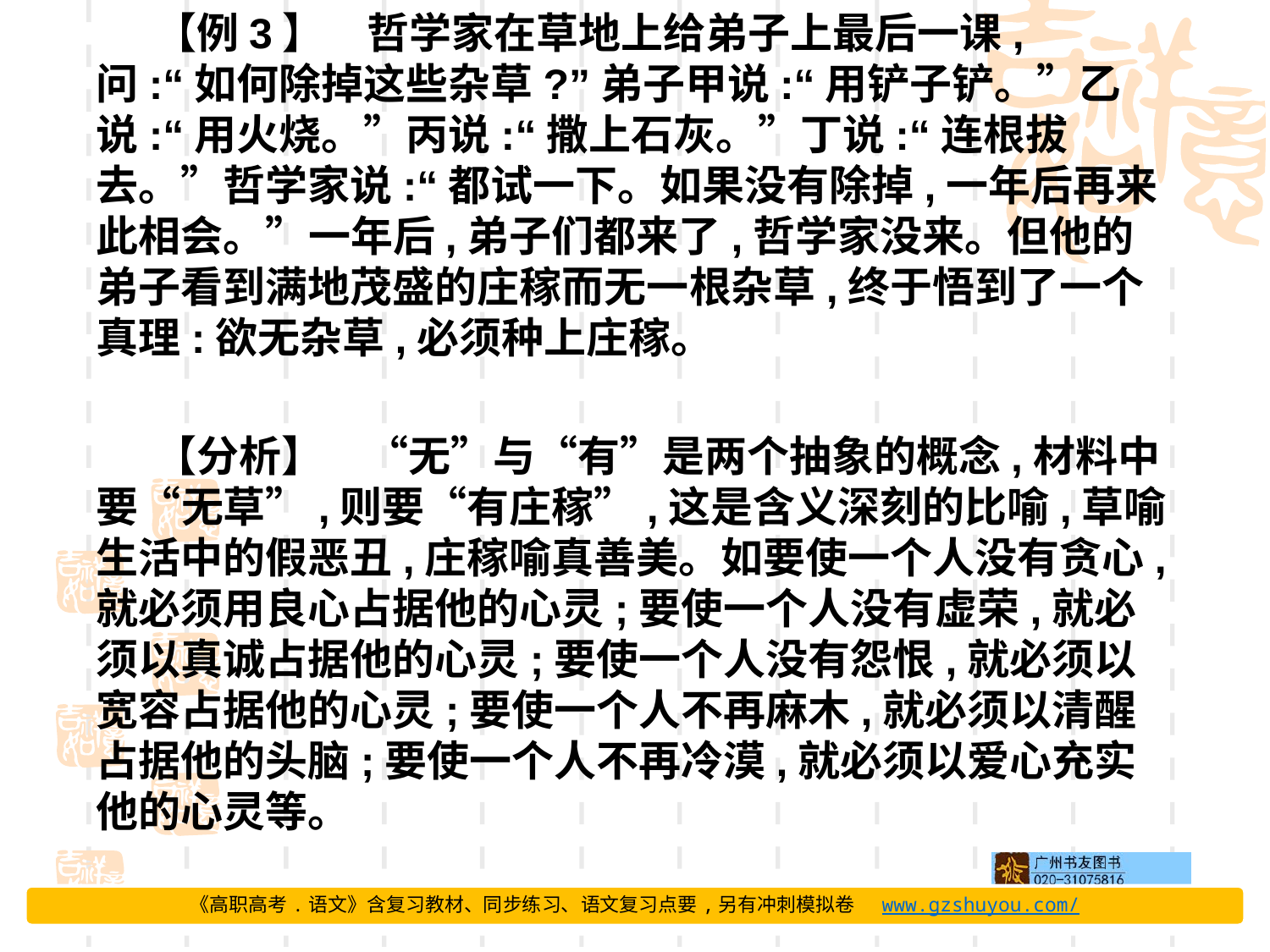

【例3】　哲学家在草地上给弟子上最后一课,问:“如何除掉这些杂草?”弟子甲说:“用铲子铲。”乙说:“用火烧。”丙说:“撒上石灰。”丁说:“连根拔去。”哲学家说:“都试一下。如果没有除掉,一年后再来此相会。”一年后,弟子们都来了,哲学家没来。但他的弟子看到满地茂盛的庄稼而无一根杂草,终于悟到了一个真理:欲无杂草,必须种上庄稼。

     【分析】　“无”与“有”是两个抽象的概念,材料中要“无草”,则要“有庄稼”,这是含义深刻的比喻,草喻生活中的假恶丑,庄稼喻真善美。如要使一个人没有贪心,就必须用良心占据他的心灵;要使一个人没有虚荣,就必须以真诚占据他的心灵;要使一个人没有怨恨,就必须以宽容占据他的心灵;要使一个人不再麻木,就必须以清醒占据他的头脑;要使一个人不再冷漠,就必须以爱心充实他的心灵等。